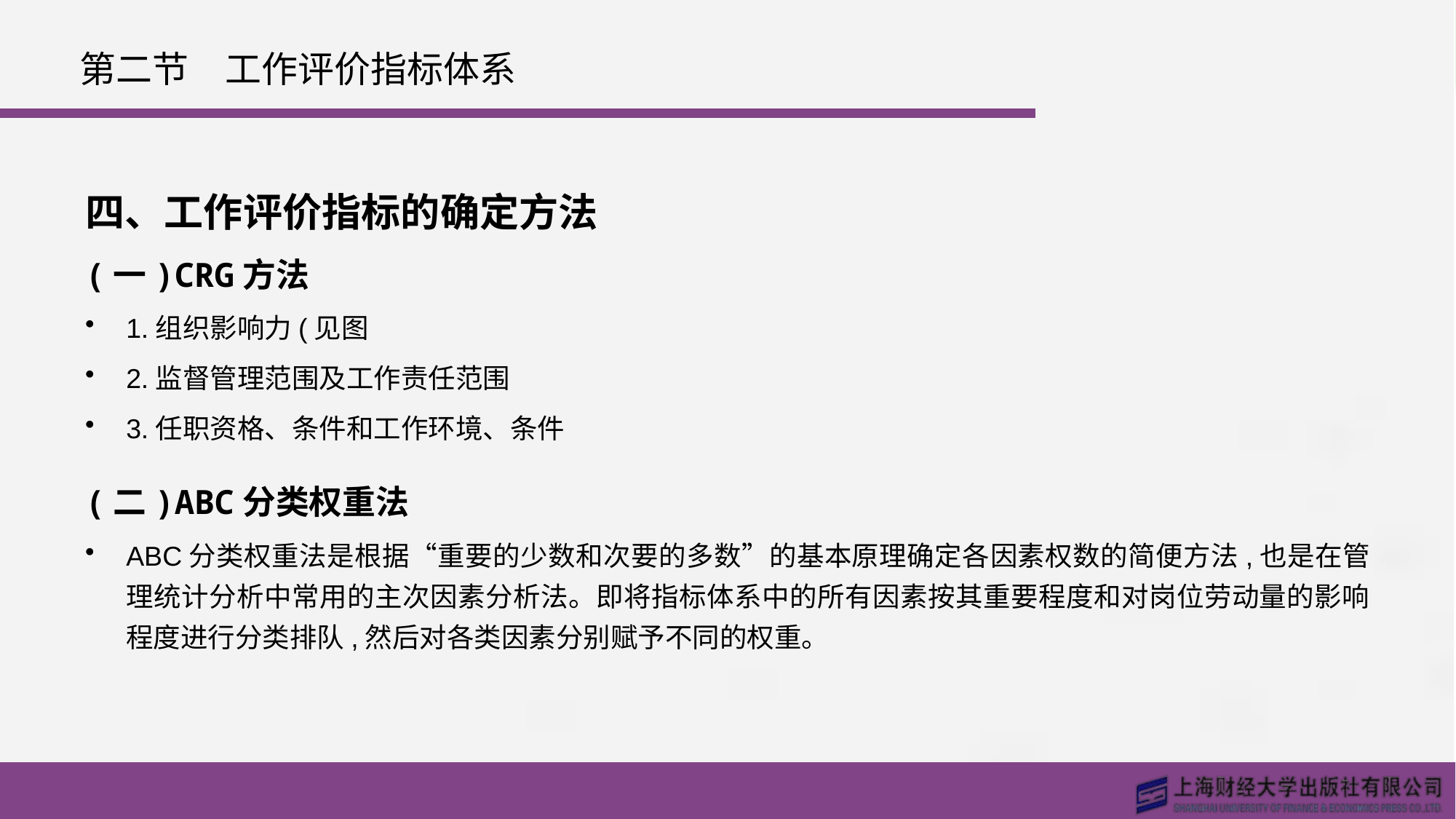

# 第二节　工作评价指标体系
四、工作评价指标的确定方法
(一)CRG方法
1.组织影响力(见图
2.监督管理范围及工作责任范围
3.任职资格、条件和工作环境、条件
(二)ABC分类权重法
ABC分类权重法是根据“重要的少数和次要的多数”的基本原理确定各因素权数的简便方法,也是在管理统计分析中常用的主次因素分析法。即将指标体系中的所有因素按其重要程度和对岗位劳动量的影响程度进行分类排队,然后对各类因素分别赋予不同的权重。